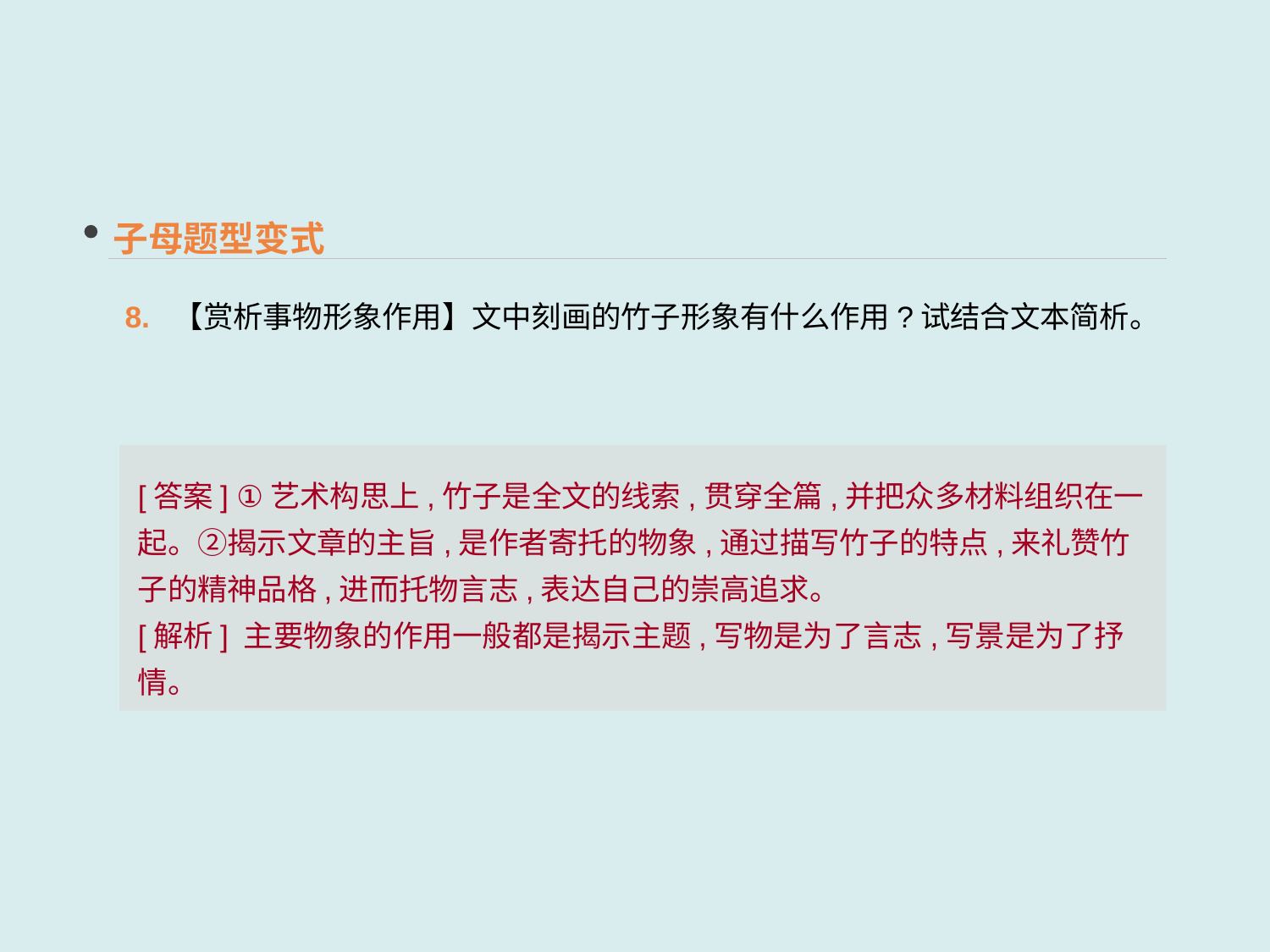

子母题型变式

8.  【赏析事物形象作用】文中刻画的竹子形象有什么作用?试结合文本简析。

[答案] ①艺术构思上,竹子是全文的线索,贯穿全篇,并把众多材料组织在一起。②揭示文章的主旨,是作者寄托的物象,通过描写竹子的特点,来礼赞竹子的精神品格,进而托物言志,表达自己的崇高追求。
[解析] 主要物象的作用一般都是揭示主题,写物是为了言志,写景是为了抒情。